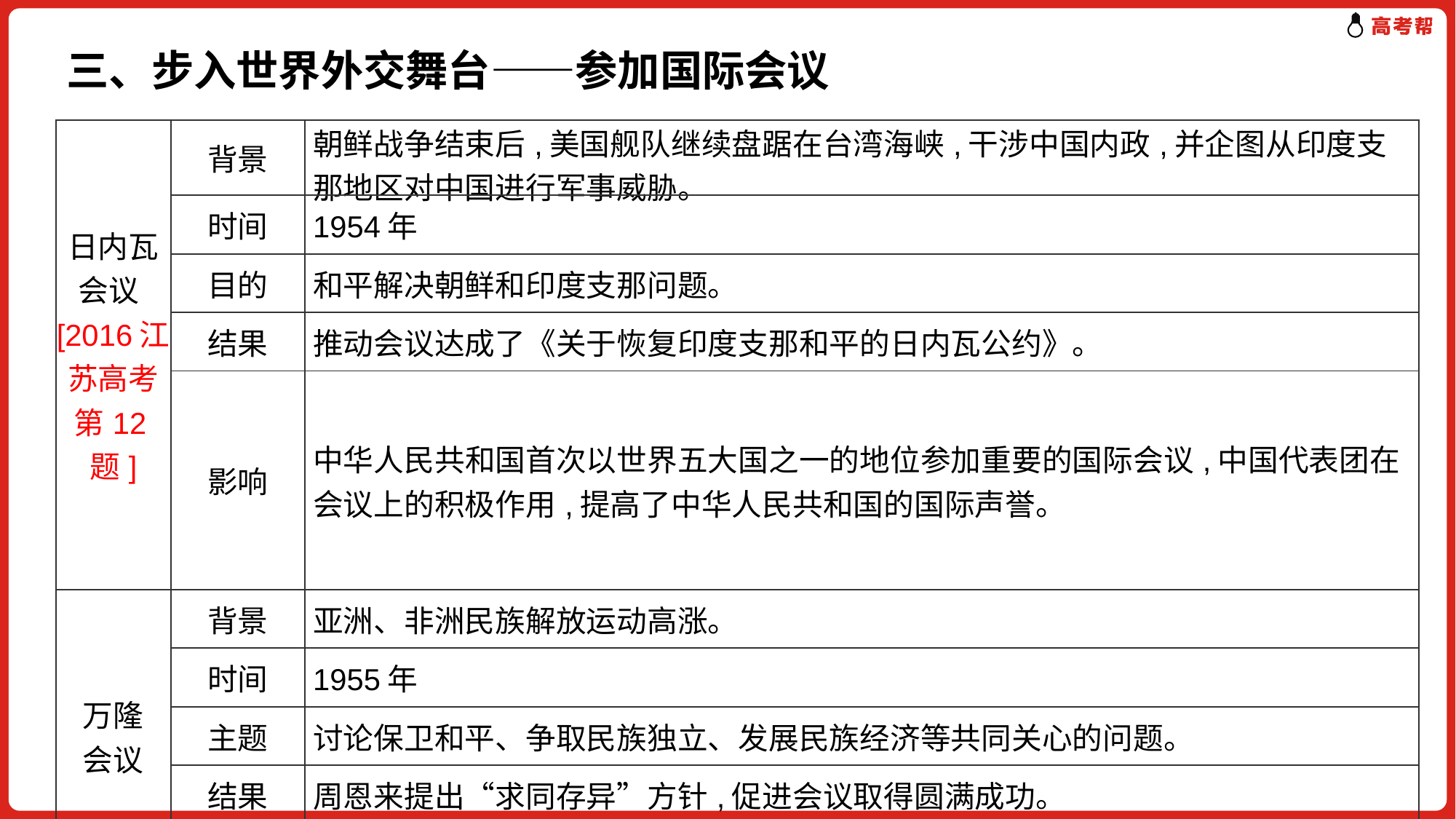

三、步入世界外交舞台——参加国际会议
| 日内瓦会议[2016江苏高考第12题] | 背景 | 朝鲜战争结束后,美国舰队继续盘踞在台湾海峡,干涉中国内政,并企图从印度支那地区对中国进行军事威胁。 |
| --- | --- | --- |
|  | 时间 | 1954年 |
|  | 目的 | 和平解决朝鲜和印度支那问题。 |
|  | 结果 | 推动会议达成了《关于恢复印度支那和平的日内瓦公约》。 |
|  | 影响 | 中华人民共和国首次以世界五大国之一的地位参加重要的国际会议,中国代表团在会议上的积极作用,提高了中华人民共和国的国际声誉。 |
| 万隆 会议 | 背景 | 亚洲、非洲民族解放运动高涨。 |
|  | 时间 | 1955年 |
|  | 主题 | 讨论保卫和平、争取民族独立、发展民族经济等共同关心的问题。 |
|  | 结果 | 周恩来提出“求同存异”方针,促进会议取得圆满成功。 |
|  | 影响 | 加强了中国同亚非各国的联系。会后,中国与更多的亚非国家建立了外交关系。 |